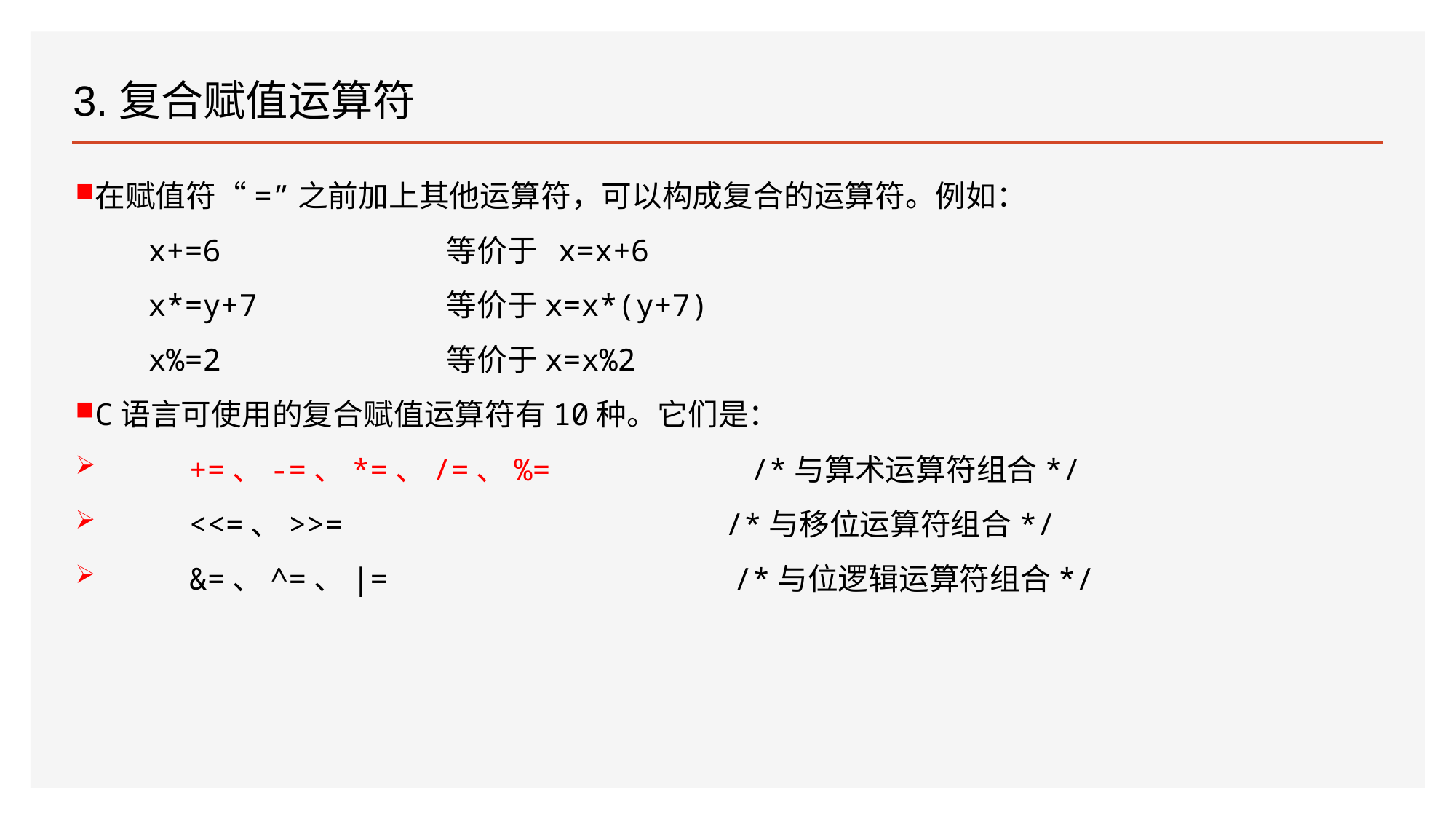

# 3.复合赋值运算符
在赋值符“=”之前加上其他运算符，可以构成复合的运算符。例如：
    x+=6            等价于  x=x+6
    x*=y+7          等价于x=x*(y+7)
    x%=2            等价于x=x%2
C语言可使用的复合赋值运算符有10种。它们是：
    +=、-=、*=、/=、%=           /*与算术运算符组合*/
    <<=、>>=                     /*与移位运算符组合*/
    &=、^=、|=                   /*与位逻辑运算符组合*/